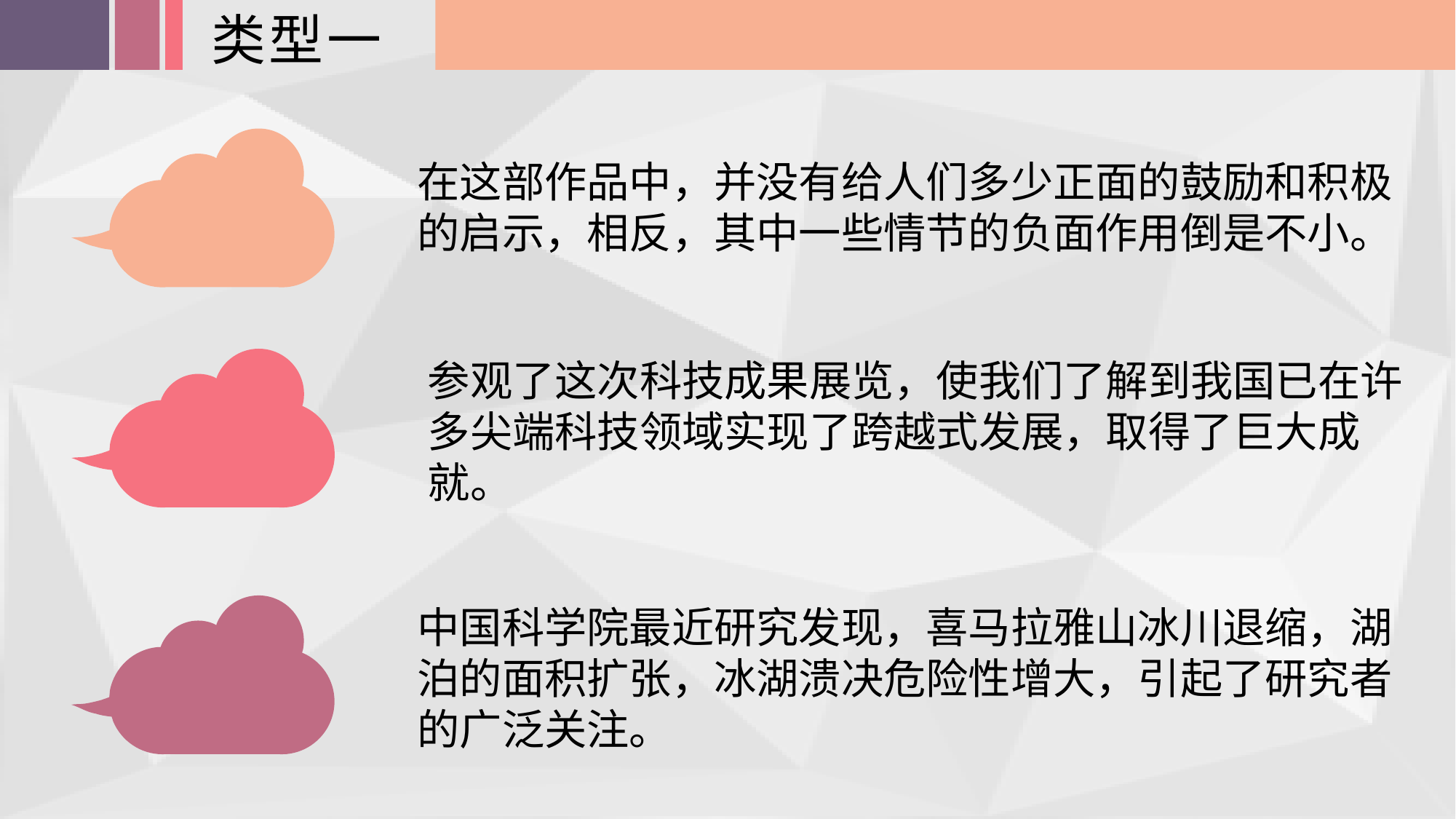

类型一

在这部作品中，并没有给人们多少正面的鼓励和积极的启示，相反，其中一些情节的负面作用倒是不小。

参观了这次科技成果展览，使我们了解到我国已在许多尖端科技领域实现了跨越式发展，取得了巨大成就。

中国科学院最近研究发现，喜马拉雅山冰川退缩，湖泊的面积扩张，冰湖溃决危险性增大，引起了研究者的广泛关注。